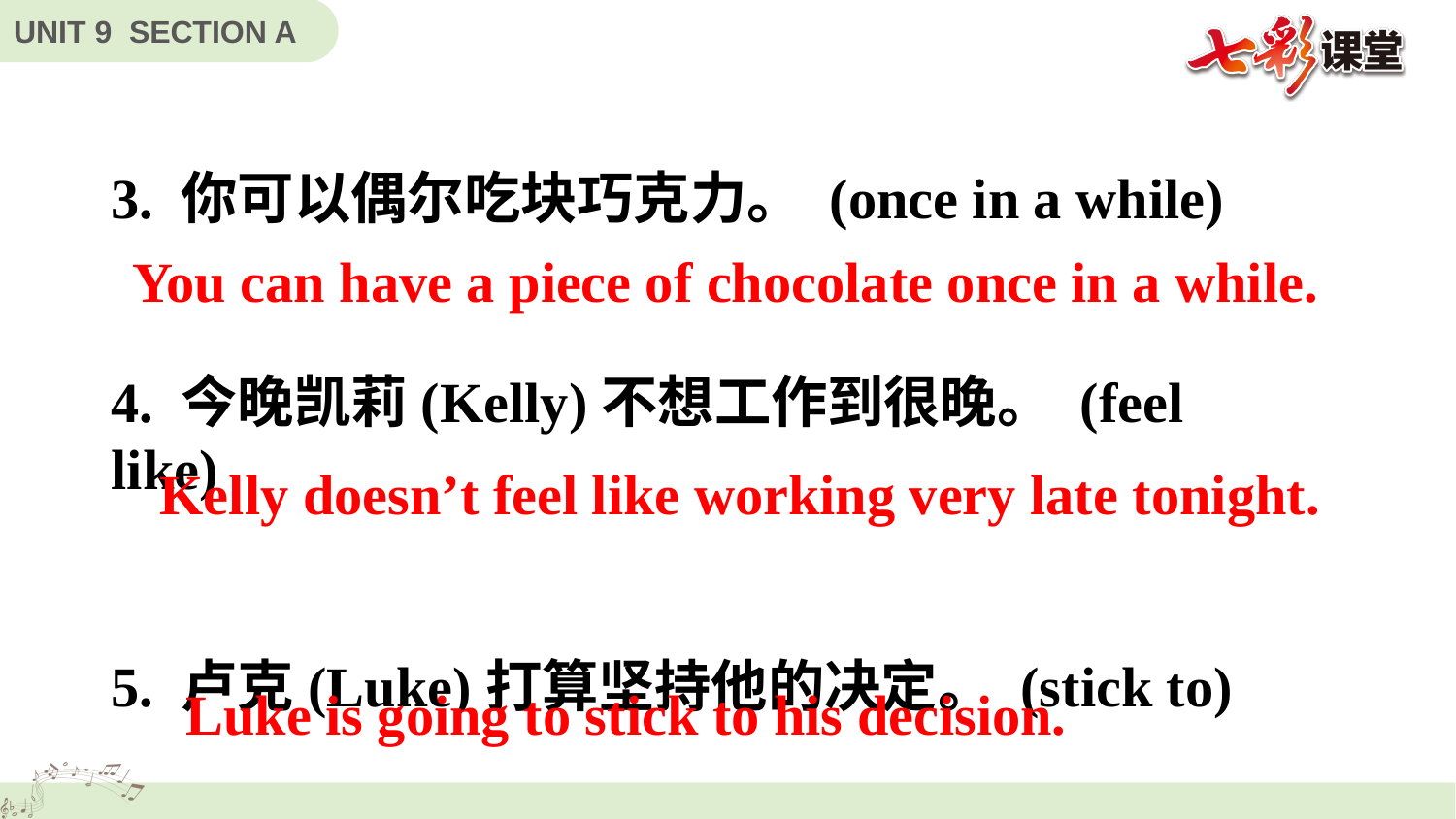

3. 你可以偶尔吃块巧克力。 (once in a while)

4. 今晚凯莉(Kelly)不想工作到很晚。 (feel like)

5. 卢克(Luke)打算坚持他的决定。 (stick to)
You can have a piece of chocolate once in a while.
Kelly doesn’t feel like working very late tonight.
Luke is going to stick to his decision.